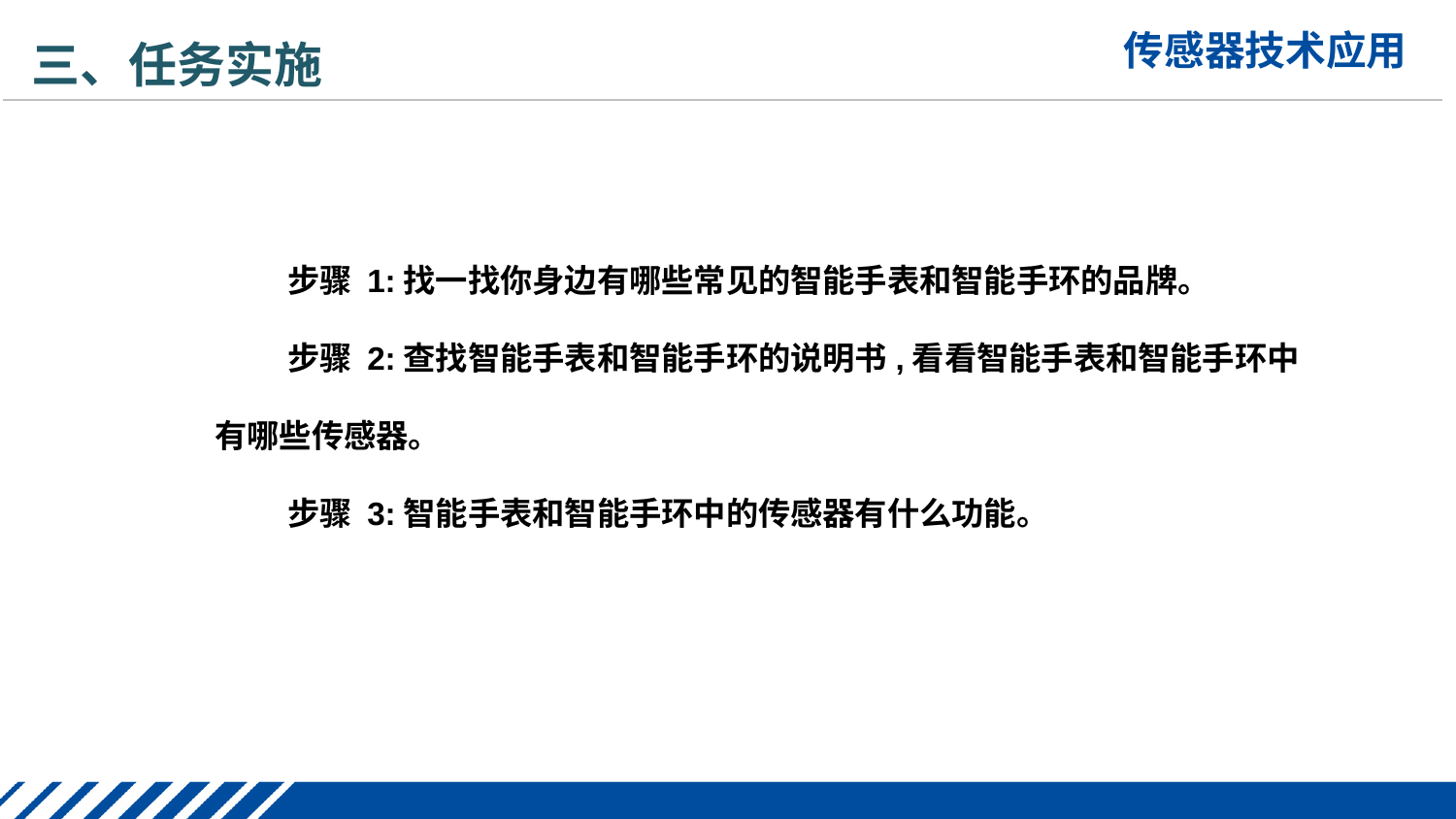

三、任务实施
步骤 1:找一找你身边有哪些常见的智能手表和智能手环的品牌。
步骤 2:查找智能手表和智能手环的说明书,看看智能手表和智能手环中有哪些传感器。
步骤 3:智能手表和智能手环中的传感器有什么功能。